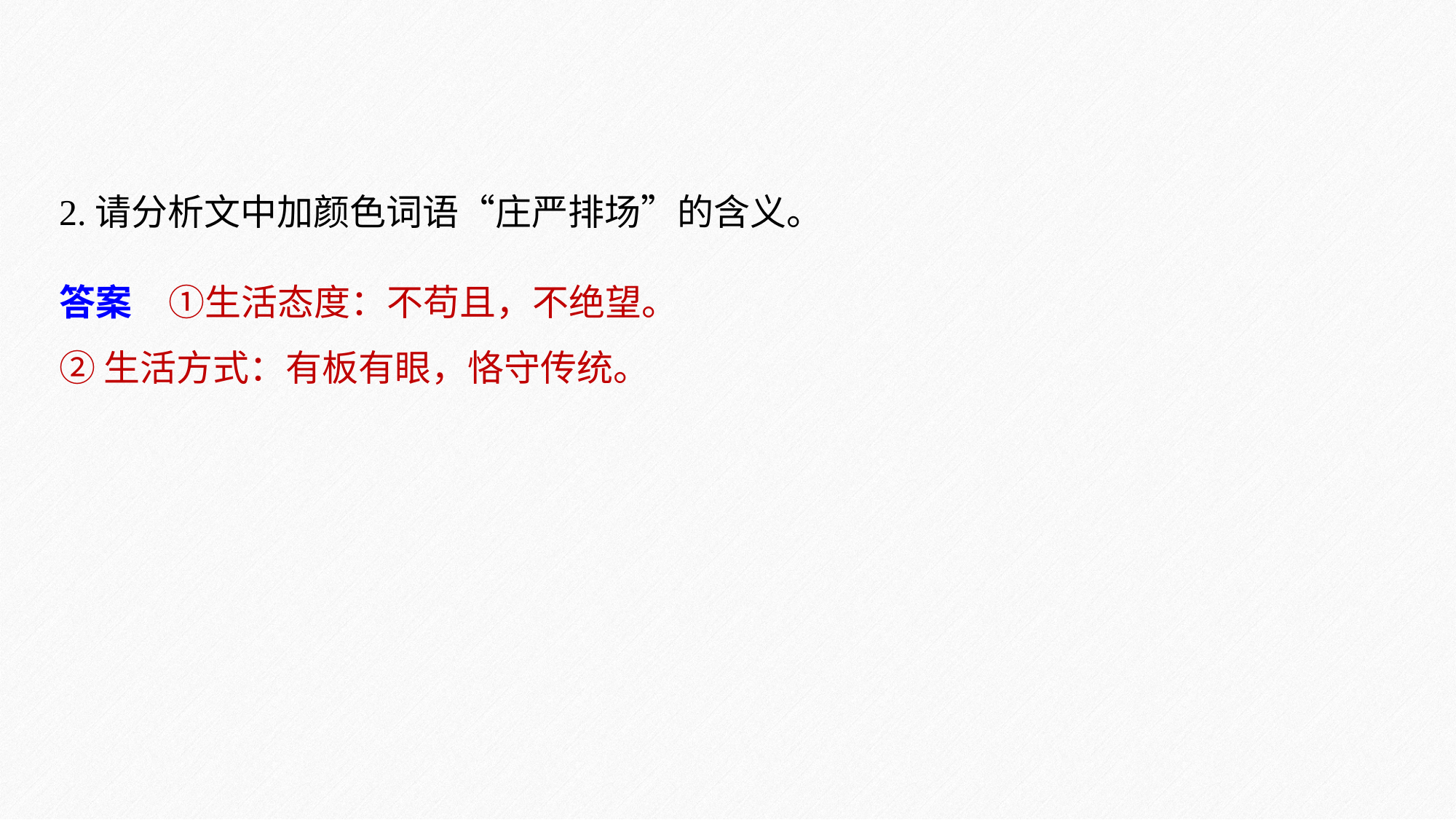

2.请分析文中加颜色词语“庄严排场”的含义。
答案　①生活态度：不苟且，不绝望。
②生活方式：有板有眼，恪守传统。